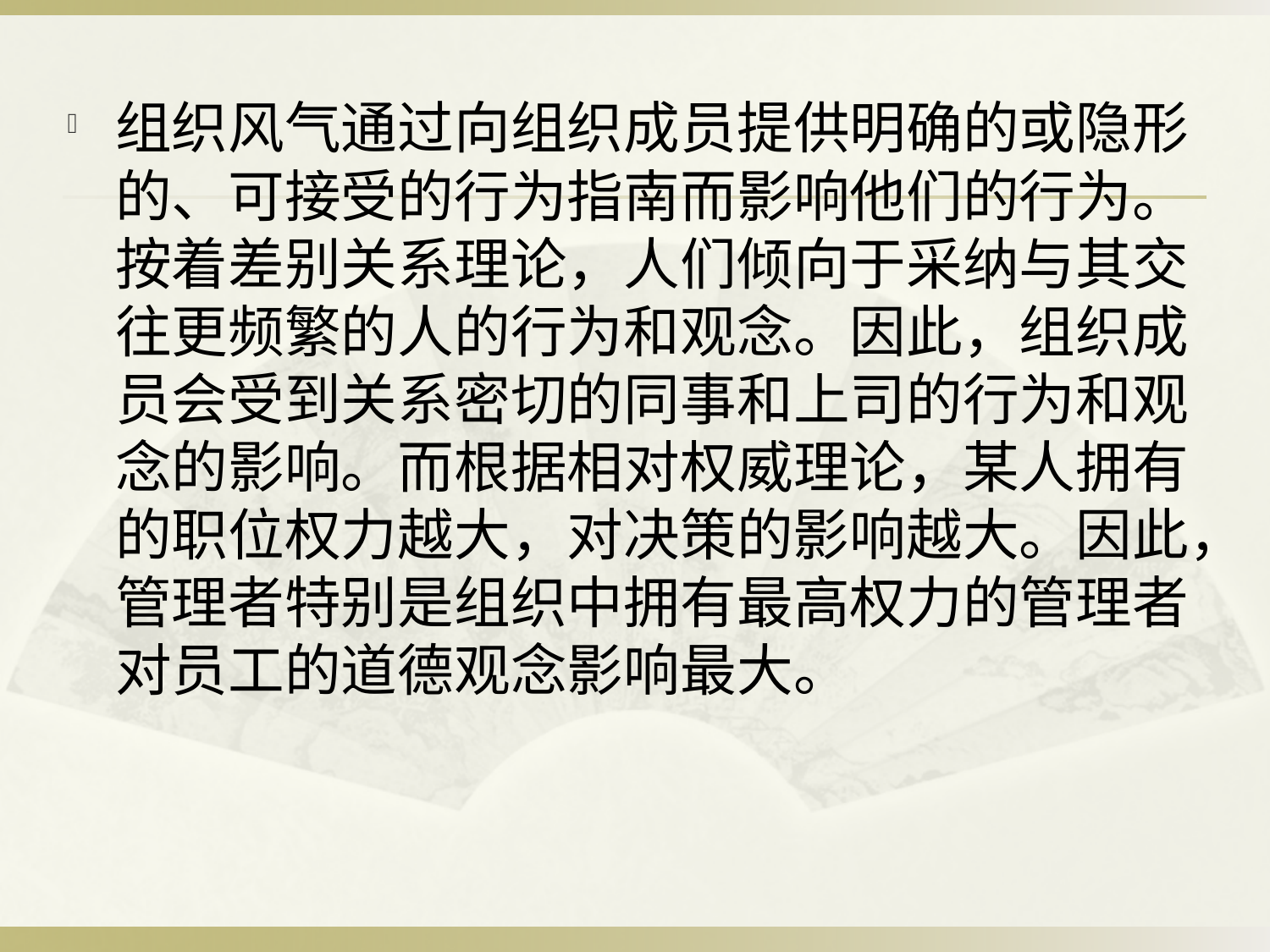

#
组织风气通过向组织成员提供明确的或隐形的、可接受的行为指南而影响他们的行为。按着差别关系理论，人们倾向于采纳与其交往更频繁的人的行为和观念。因此，组织成员会受到关系密切的同事和上司的行为和观念的影响。而根据相对权威理论，某人拥有的职位权力越大，对决策的影响越大。因此，管理者特别是组织中拥有最高权力的管理者对员工的道德观念影响最大。